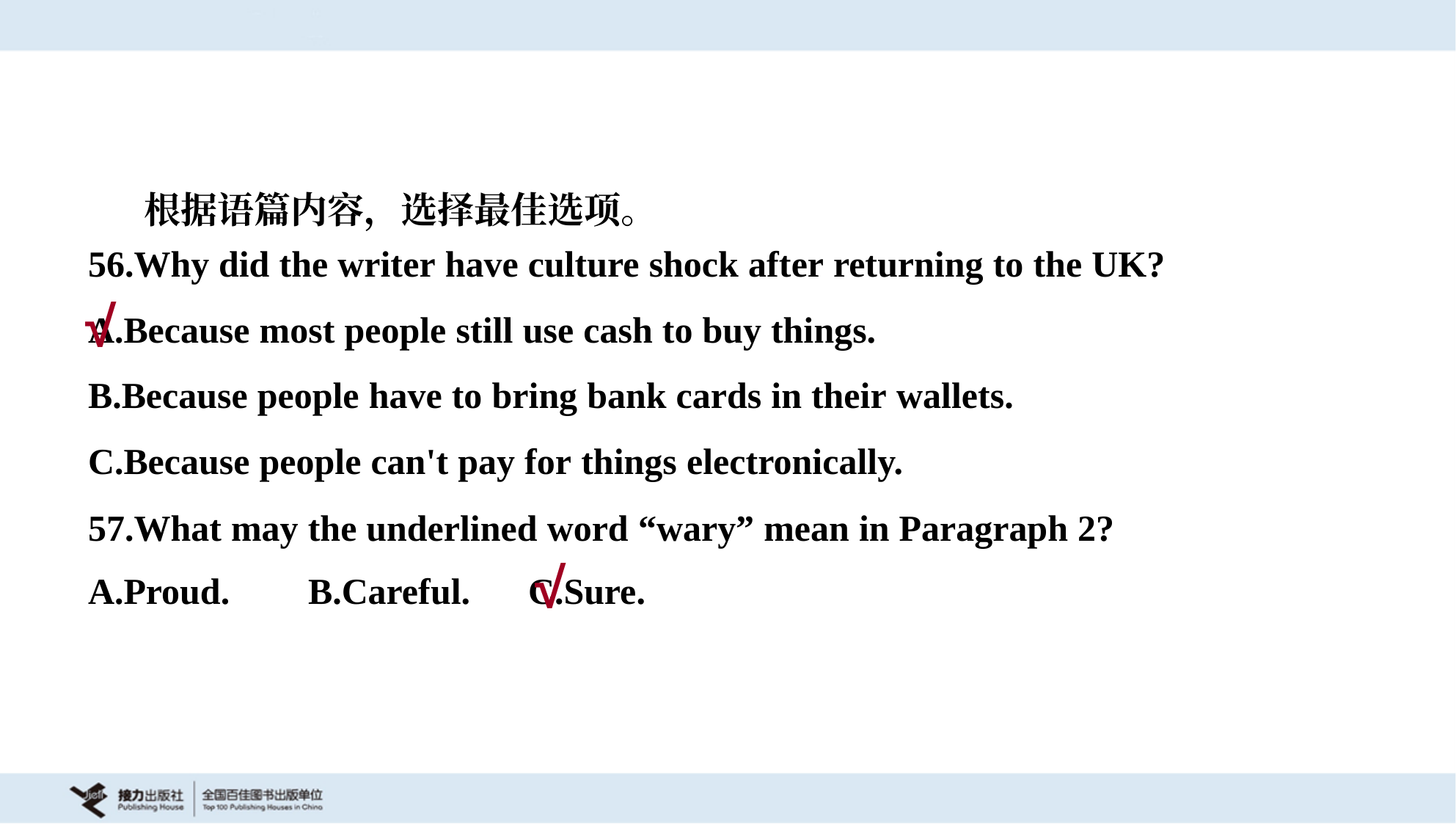

根据语篇内容，选择最佳选项。
56.Why did the writer have culture shock after returning to the UK?
A.Because most people still use cash to buy things.
B.Because people have to bring bank cards in their wallets.
C.Because people can't pay for things electronically.
√
57.What may the underlined word “wary” mean in Paragraph 2?
A.Proud.	B.Careful.	C.Sure.
√